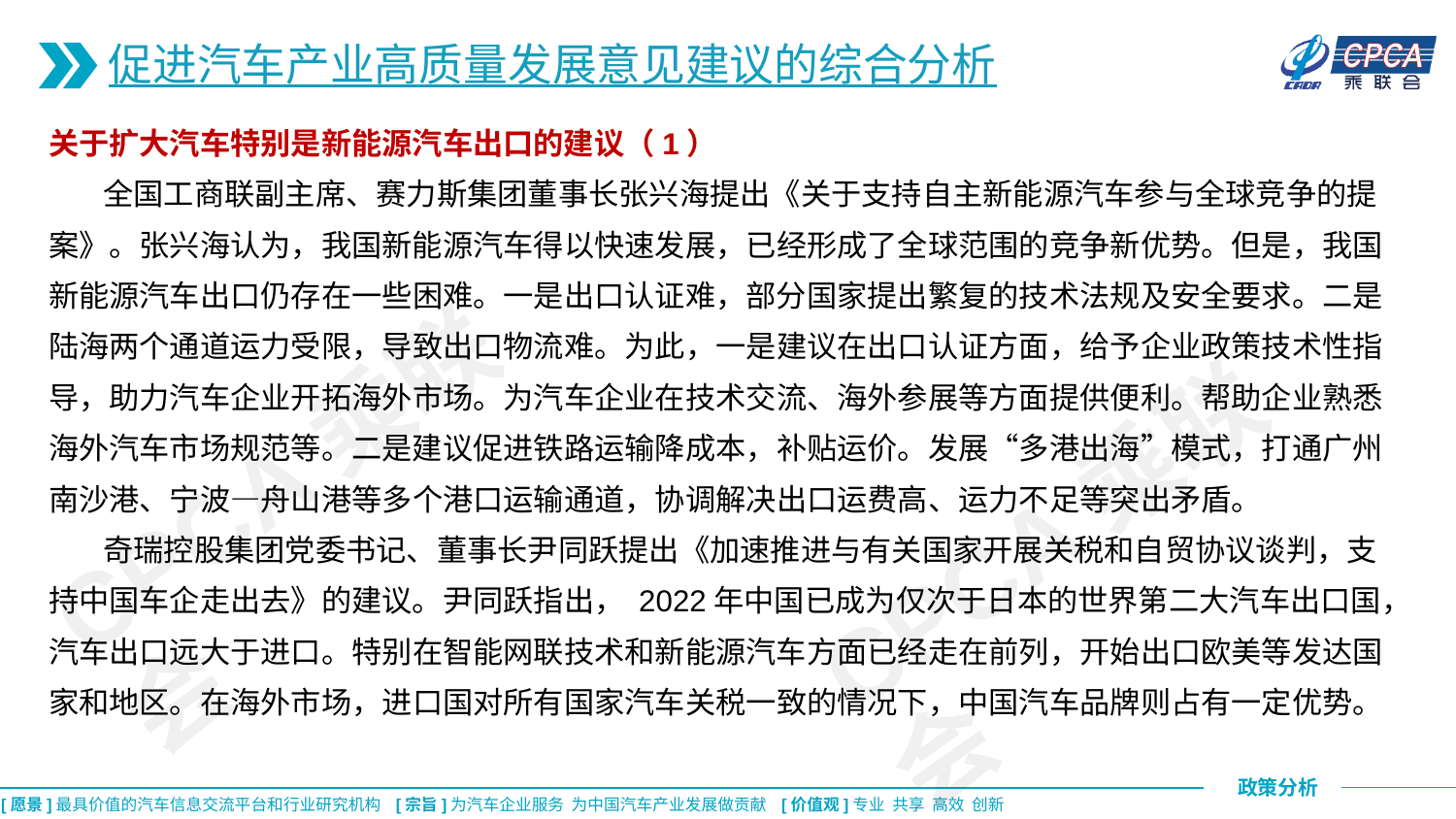

促进汽车产业高质量发展意见建议的综合分析
关于扩大汽车特别是新能源汽车出口的建议（1）
       全国工商联副主席、赛力斯集团董事长张兴海提出《关于支持自主新能源汽车参与全球竞争的提案》。张兴海认为，我国新能源汽车得以快速发展，已经形成了全球范围的竞争新优势。但是，我国新能源汽车出口仍存在一些困难。一是出口认证难，部分国家提出繁复的技术法规及安全要求。二是陆海两个通道运力受限，导致出口物流难。为此，一是建议在出口认证方面，给予企业政策技术性指导，助力汽车企业开拓海外市场。为汽车企业在技术交流、海外参展等方面提供便利。帮助企业熟悉海外汽车市场规范等。二是建议促进铁路运输降成本，补贴运价。发展“多港出海”模式，打通广州南沙港、宁波—舟山港等多个港口运输通道，协调解决出口运费高、运力不足等突出矛盾。
       奇瑞控股集团党委书记、董事长尹同跃提出《加速推进与有关国家开展关税和自贸协议谈判，支持中国车企走出去》的建议。尹同跃指出， 2022年中国已成为仅次于日本的世界第二大汽车出口国，汽车出口远大于进口。特别在智能网联技术和新能源汽车方面已经走在前列，开始出口欧美等发达国家和地区。在海外市场，进口国对所有国家汽车关税一致的情况下，中国汽车品牌则占有一定优势。
CPCA乘联会
CPCA乘联会